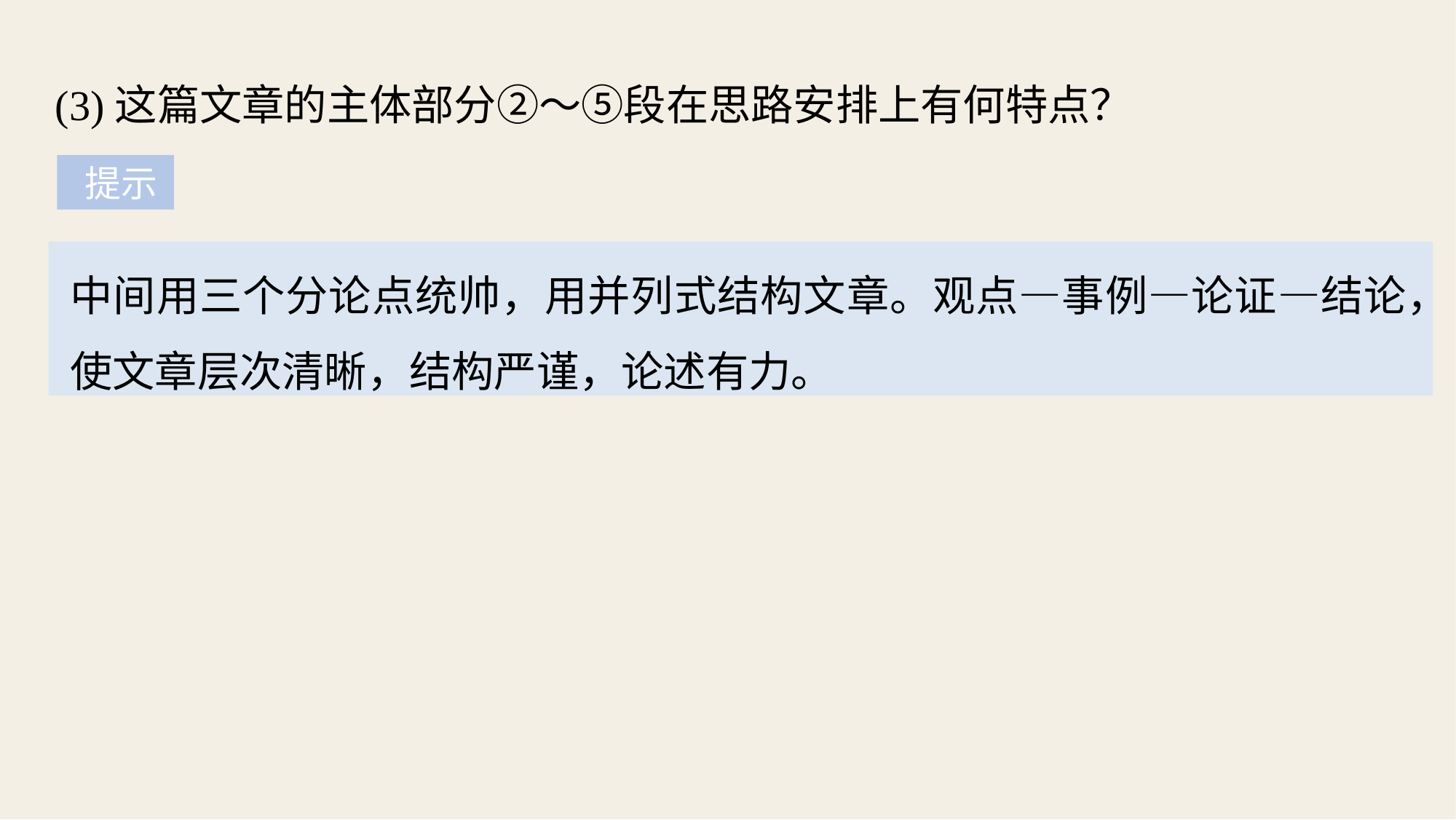

(3)这篇文章的主体部分②～⑤段在思路安排上有何特点？
 提示
中间用三个分论点统帅，用并列式结构文章。观点—事例—论证—结论，使文章层次清晰，结构严谨，论述有力。